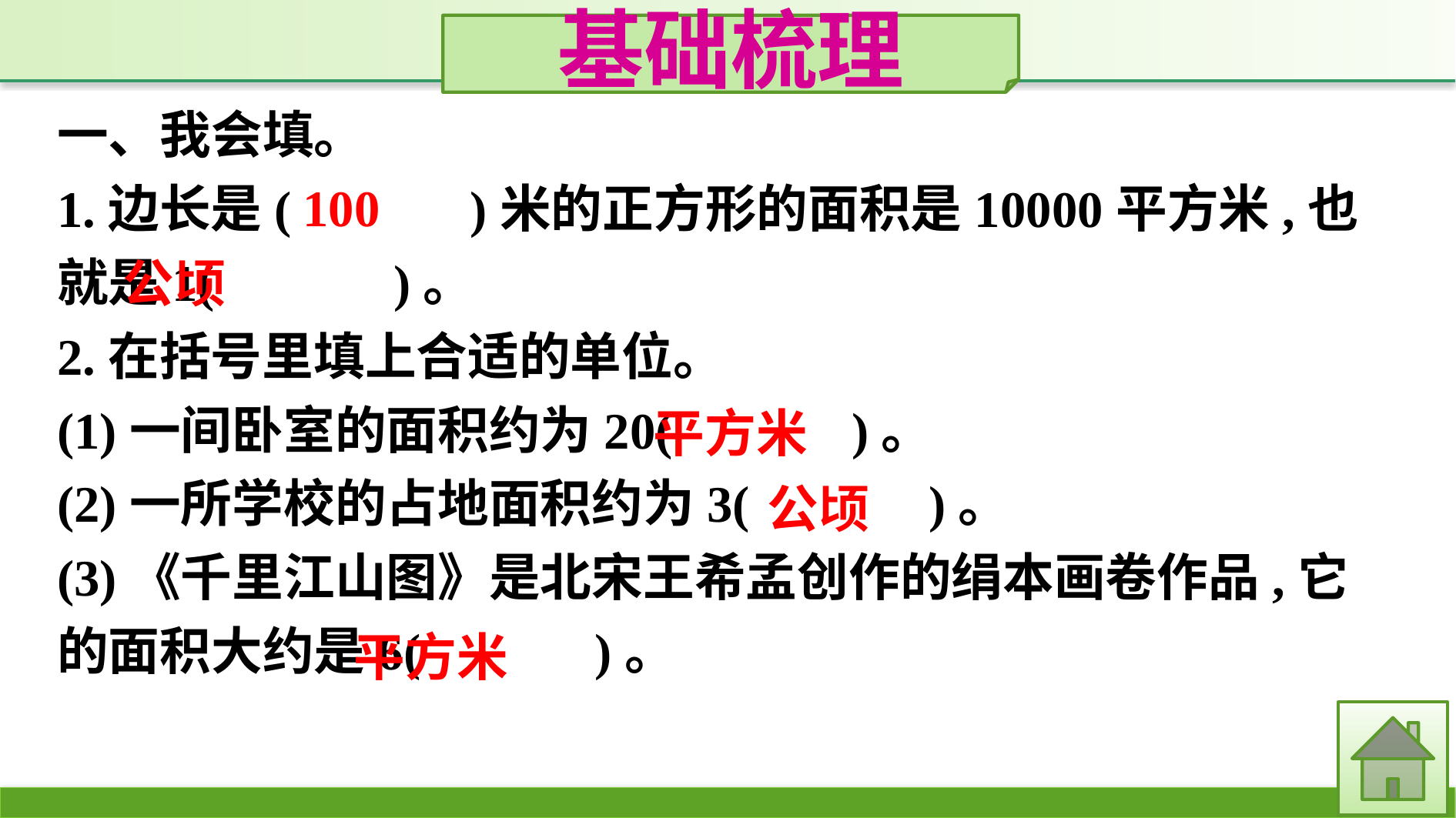

基础梳理
一、我会填。
1.边长是(　　　)米的正方形的面积是10000平方米,也就是1(　　　)。
2.在括号里填上合适的单位。
(1)一间卧室的面积约为20(　　　)。
(2)一所学校的占地面积约为3(　　　)。
(3)《千里江山图》是北宋王希孟创作的绢本画卷作品,它的面积大约是6(　    　)。
100
公顷
平方米
公顷
平方米